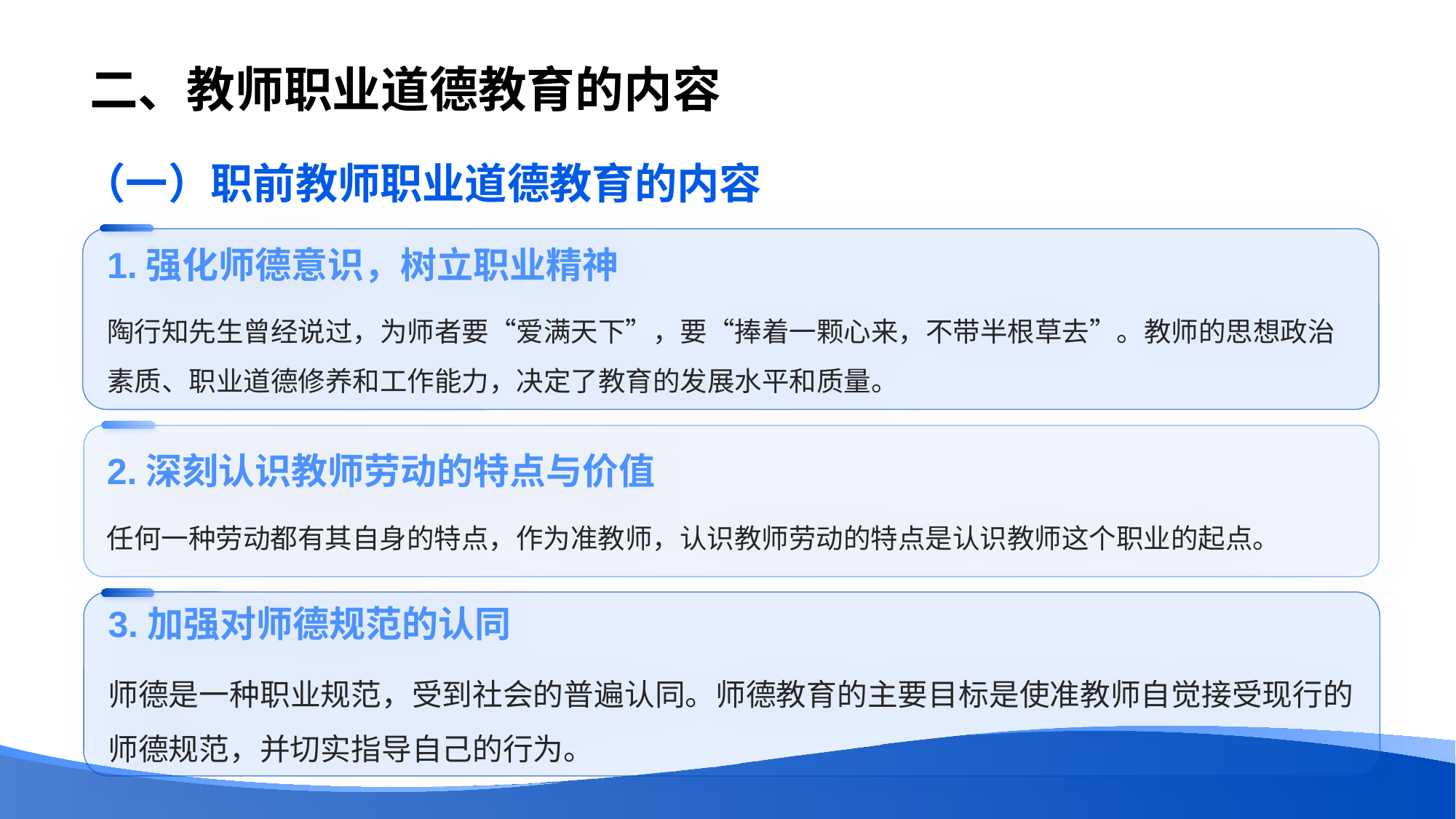

# 二、教师职业道德教育的内容
（一）职前教师职业道德教育的内容

1.强化师德意识，树立职业精神
陶行知先生曾经说过，为师者要“爱满天下”，要“捧着一颗心来，不带半根草去”。教师的思想政治素质、职业道德修养和工作能力，决定了教育的发展水平和质量。

2.深刻认识教师劳动的特点与价值
任何一种劳动都有其自身的特点，作为准教师，认识教师劳动的特点是认识教师这个职业的起点。

3.加强对师德规范的认同
师德是一种职业规范，受到社会的普遍认同。师德教育的主要目标是使准教师自觉接受现行的师德规范，并切实指导自己的行为。